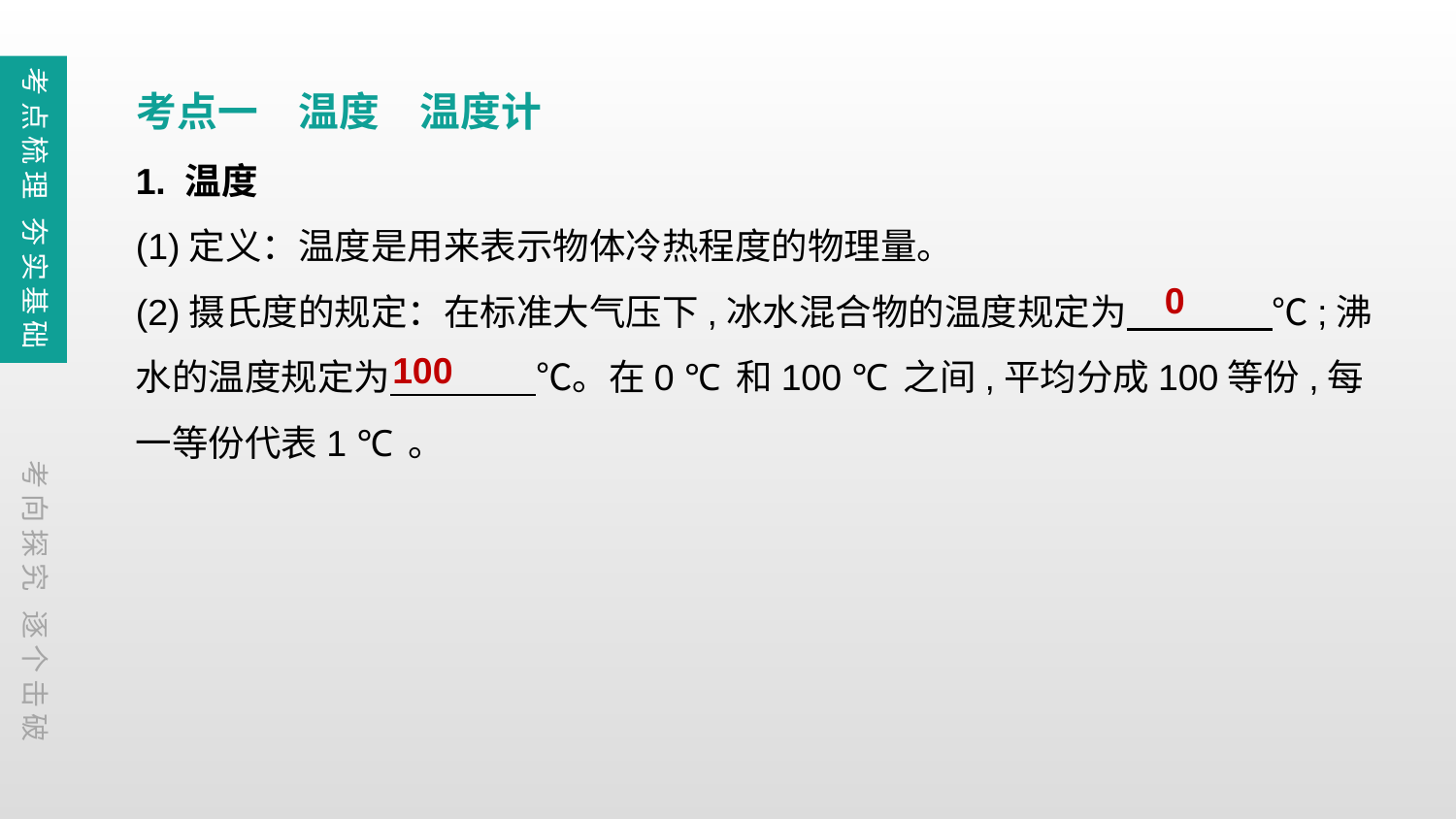

考点梳理 夯实基础
考点一　温度　温度计
1. 温度
(1)定义：温度是用来表示物体冷热程度的物理量。
(2)摄氏度的规定：在标准大气压下,冰水混合物的温度规定为　　　　℃;沸水的温度规定为　　　　℃。在0 ℃和100 ℃之间,平均分成100等份,每一等份代表1 ℃。
0
100
考向探究 逐个击破